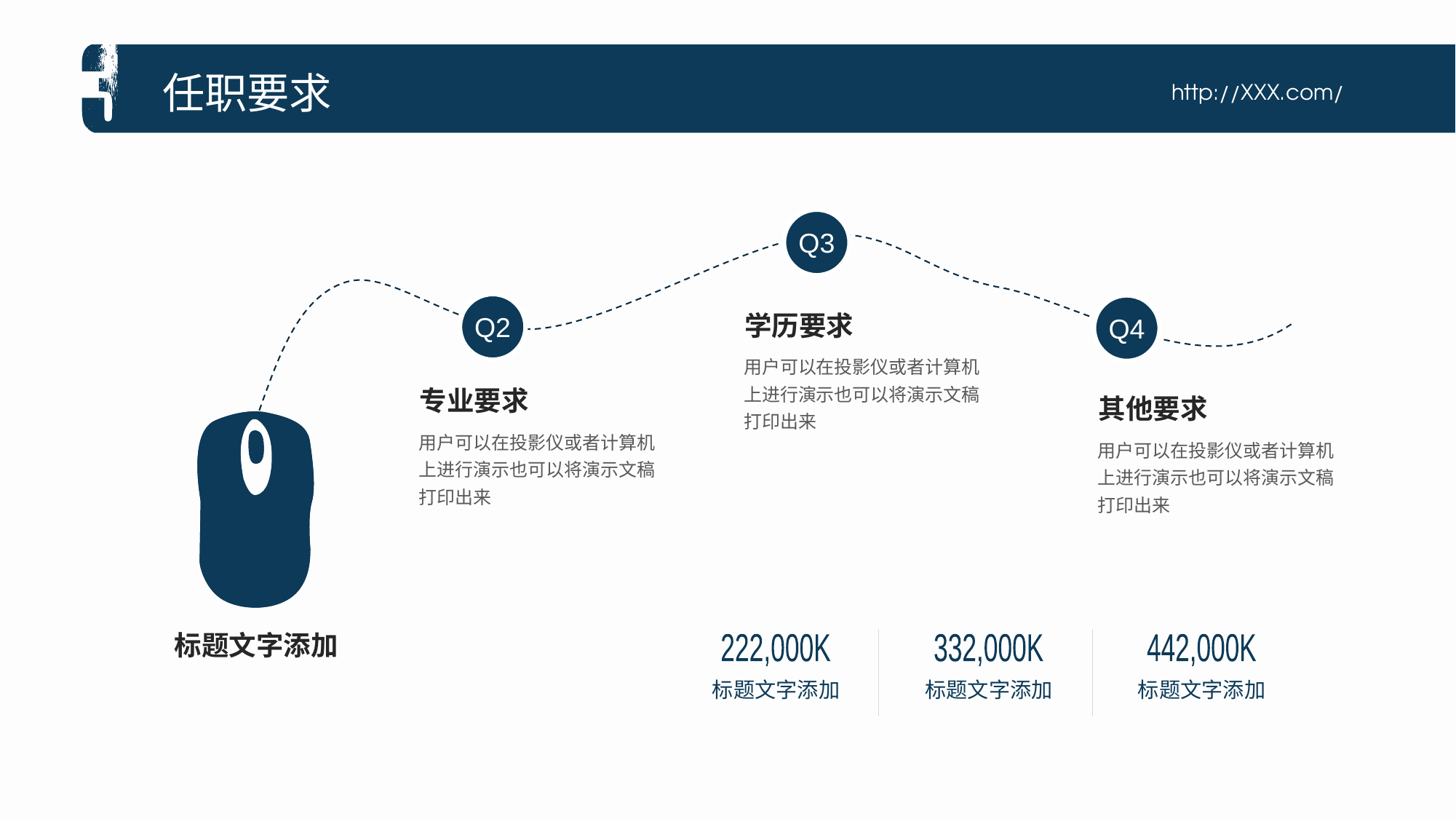

任职要求
http://XXX.com/
Q3

Q2
Q4
学历要求
用户可以在投影仪或者计算机上进行演示也可以将演示文稿打印出来
专业要求
用户可以在投影仪或者计算机上进行演示也可以将演示文稿打印出来
其他要求
用户可以在投影仪或者计算机上进行演示也可以将演示文稿打印出来

标题文字添加
222,000K
标题文字添加
332,000K
标题文字添加
442,000K
标题文字添加